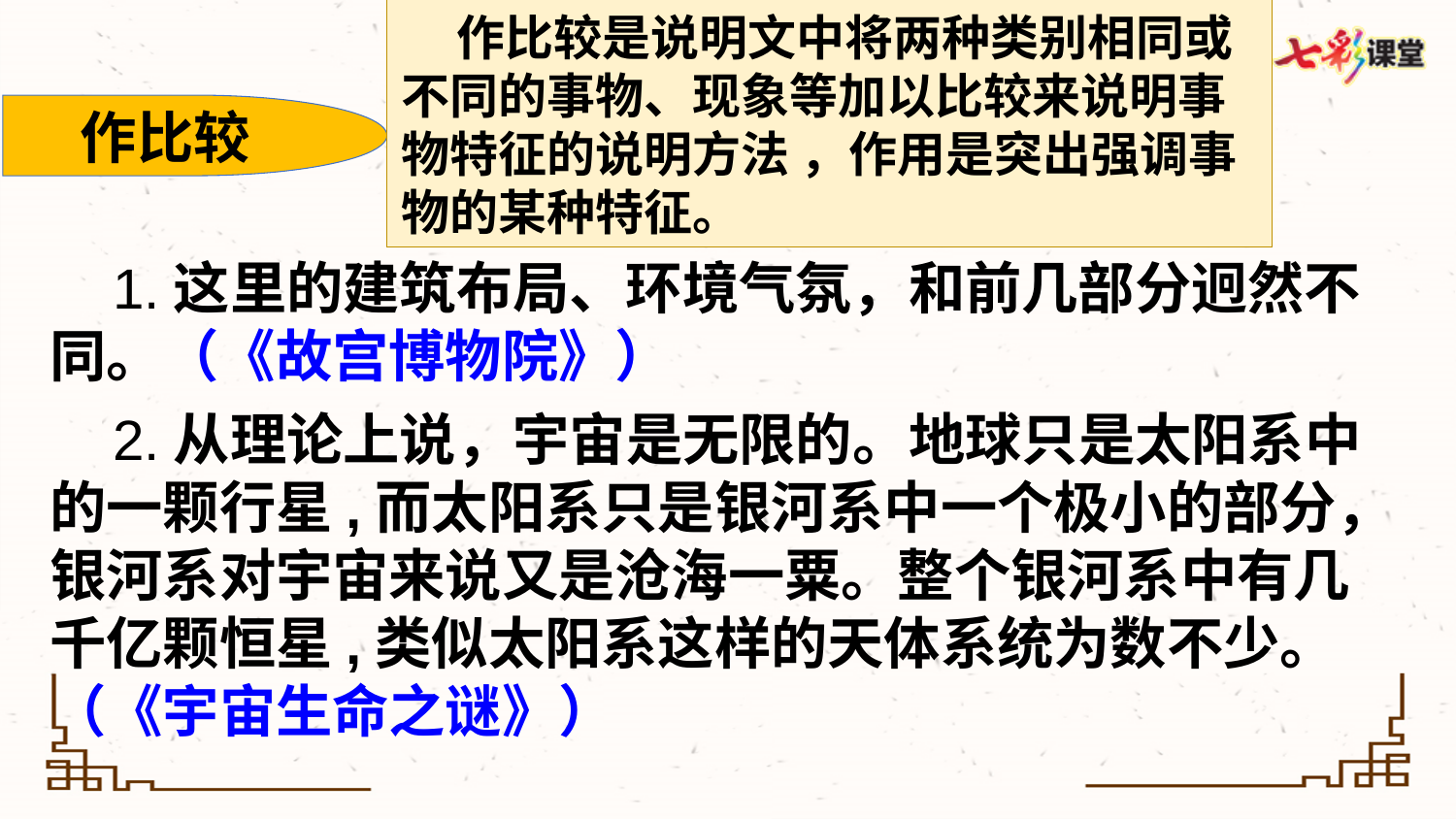

作比较是说明文中将两种类别相同或不同的事物、现象等加以比较来说明事物特征的说明方法 ，作用是突出强调事物的某种特征。

作比较
    1.这里的建筑布局、环境气氛，和前几部分迥然不同。（《故宫博物院》）
    2.从理论上说，宇宙是无限的。地球只是太阳系中的一颗行星,而太阳系只是银河系中一个极小的部分，银河系对宇宙来说又是沧海一粟。整个银河系中有几千亿颗恒星,类似太阳系这样的天体系统为数不少。（《宇宙生命之谜》）